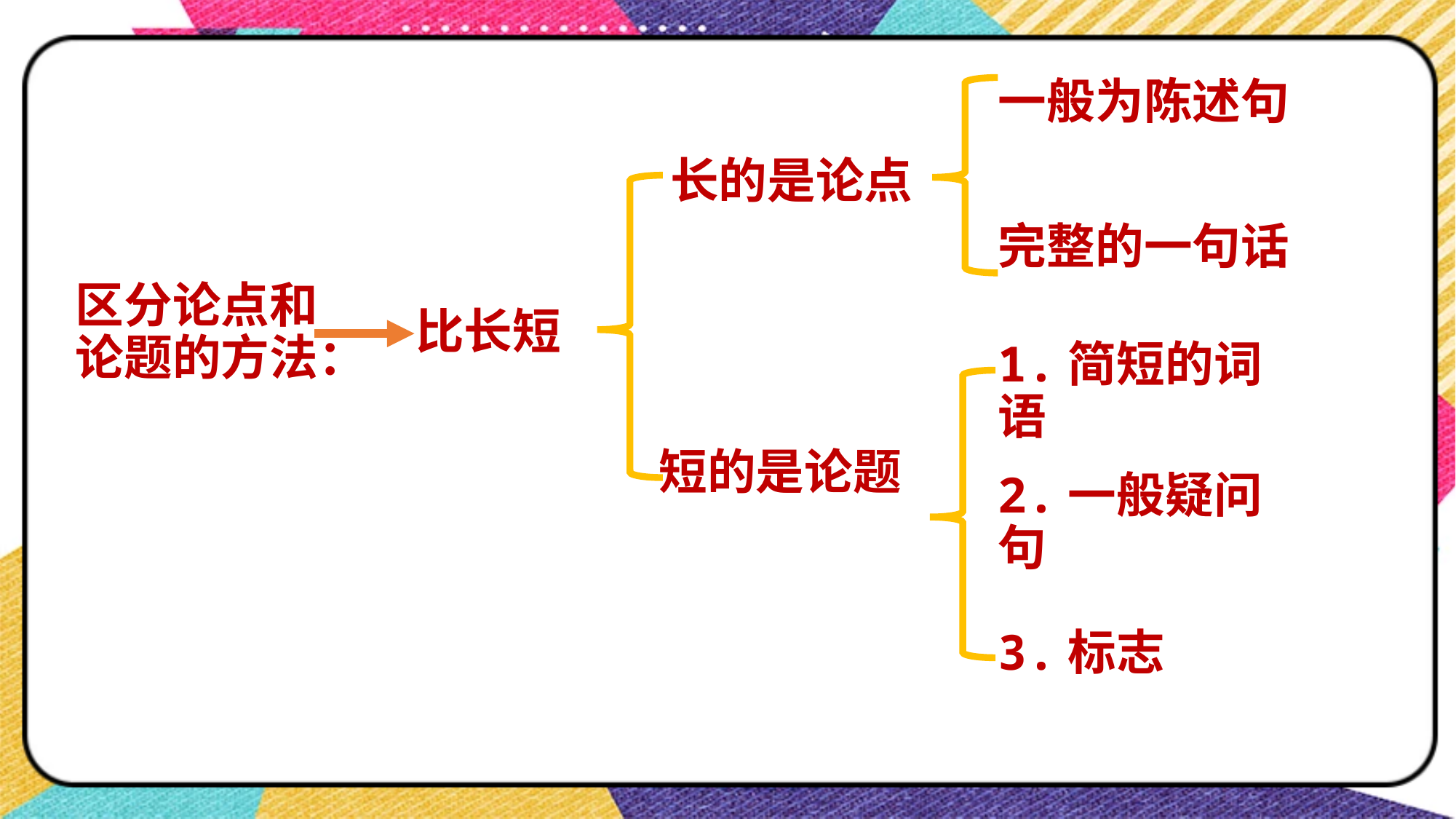

一般为陈述句

长的是论点
完整的一句话

# 区分论点和论题的方法：
比长短
1.简短的词语

短的是论题
2.一般疑问句
3.标志